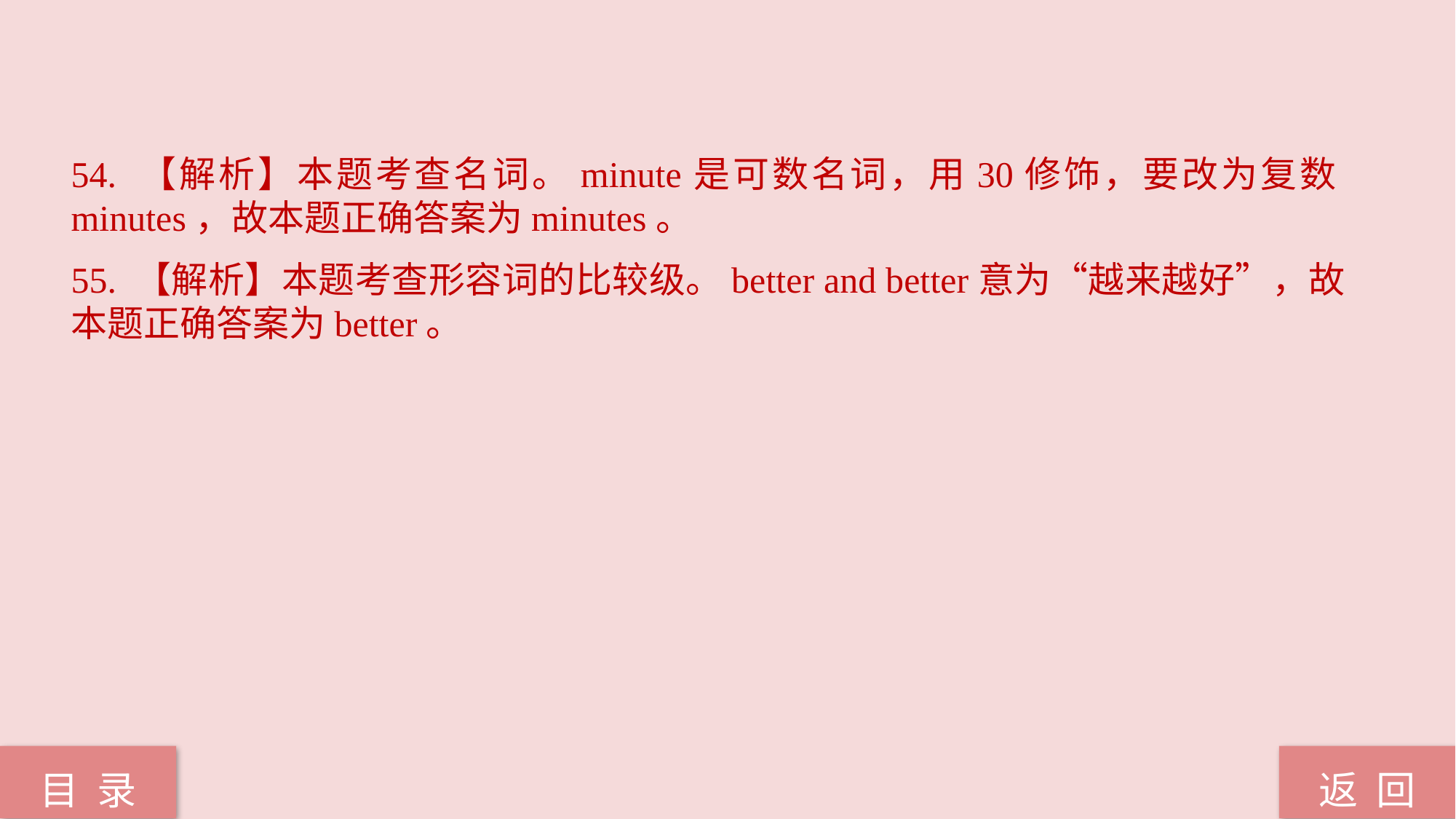

54. 【解析】本题考查名词。minute是可数名词，用30修饰，要改为复数minutes，故本题正确答案为minutes。
55. 【解析】本题考查形容词的比较级。better and better意为“越来越好”，故本题正确答案为better。
返  回